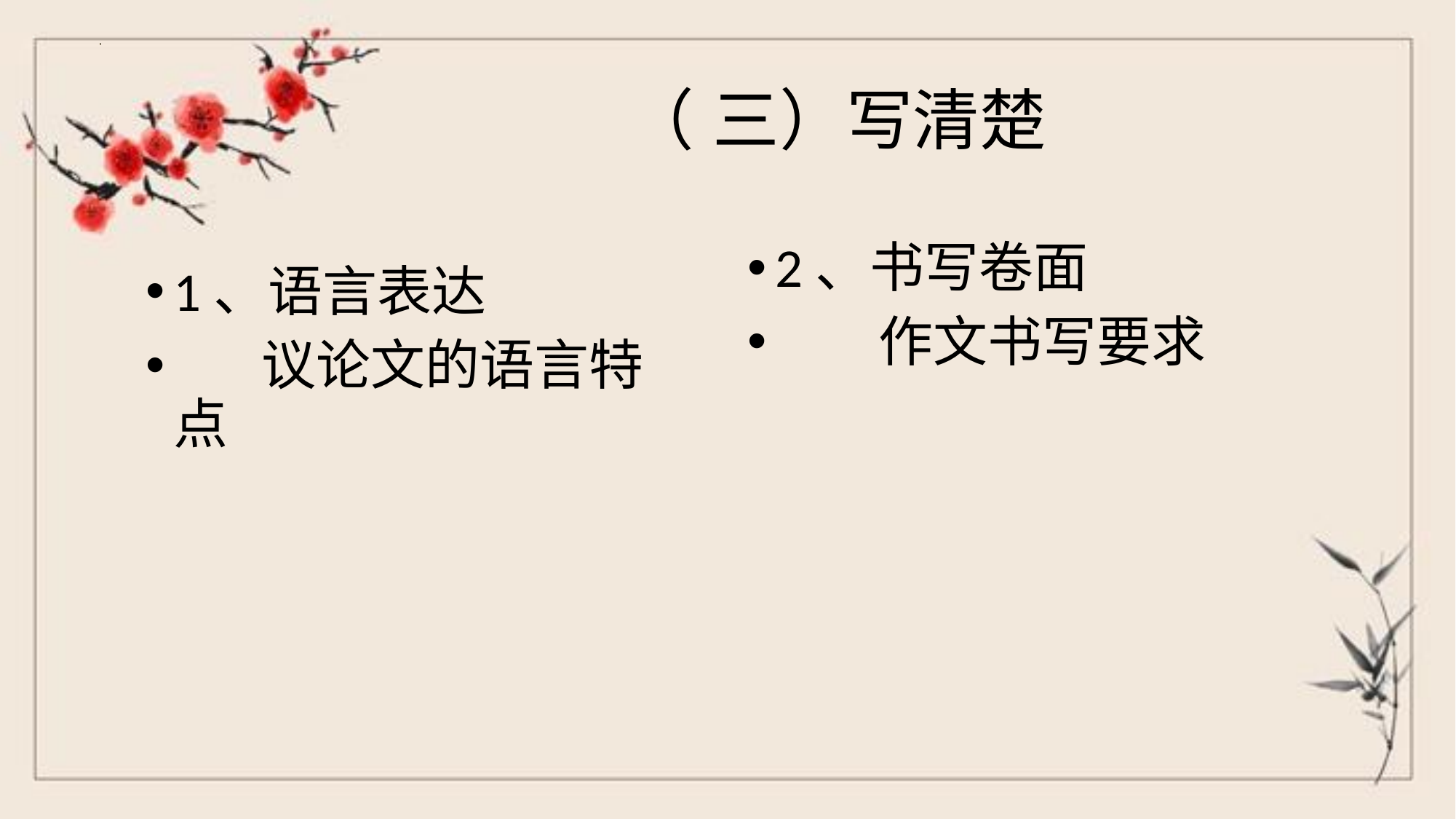

# （ 三）写清楚
2、书写卷面
      作文书写要求
1、语言表达
     议论文的语言特点